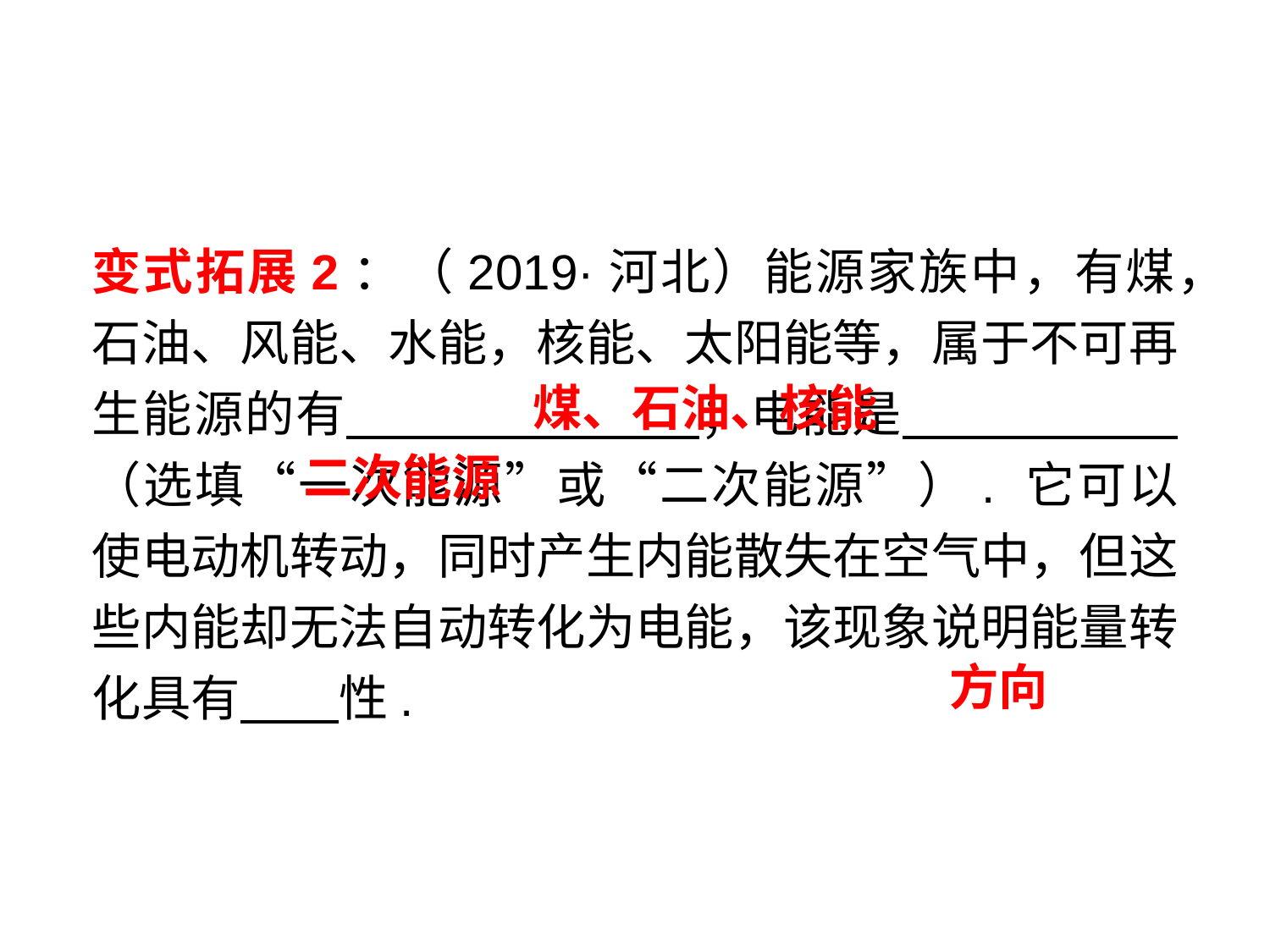

变式拓展2：（2019·河北）能源家族中，有煤，石油、风能、水能，核能、太阳能等，属于不可再生能源的有　                    　；电能是　         　      （选填“一次能源”或“二次能源”）. 它可以使电动机转动，同时产生内能散失在空气中，但这些内能却无法自动转化为电能，该现象说明能量转化具有         性.
煤、石油、核能
二次能源
方向